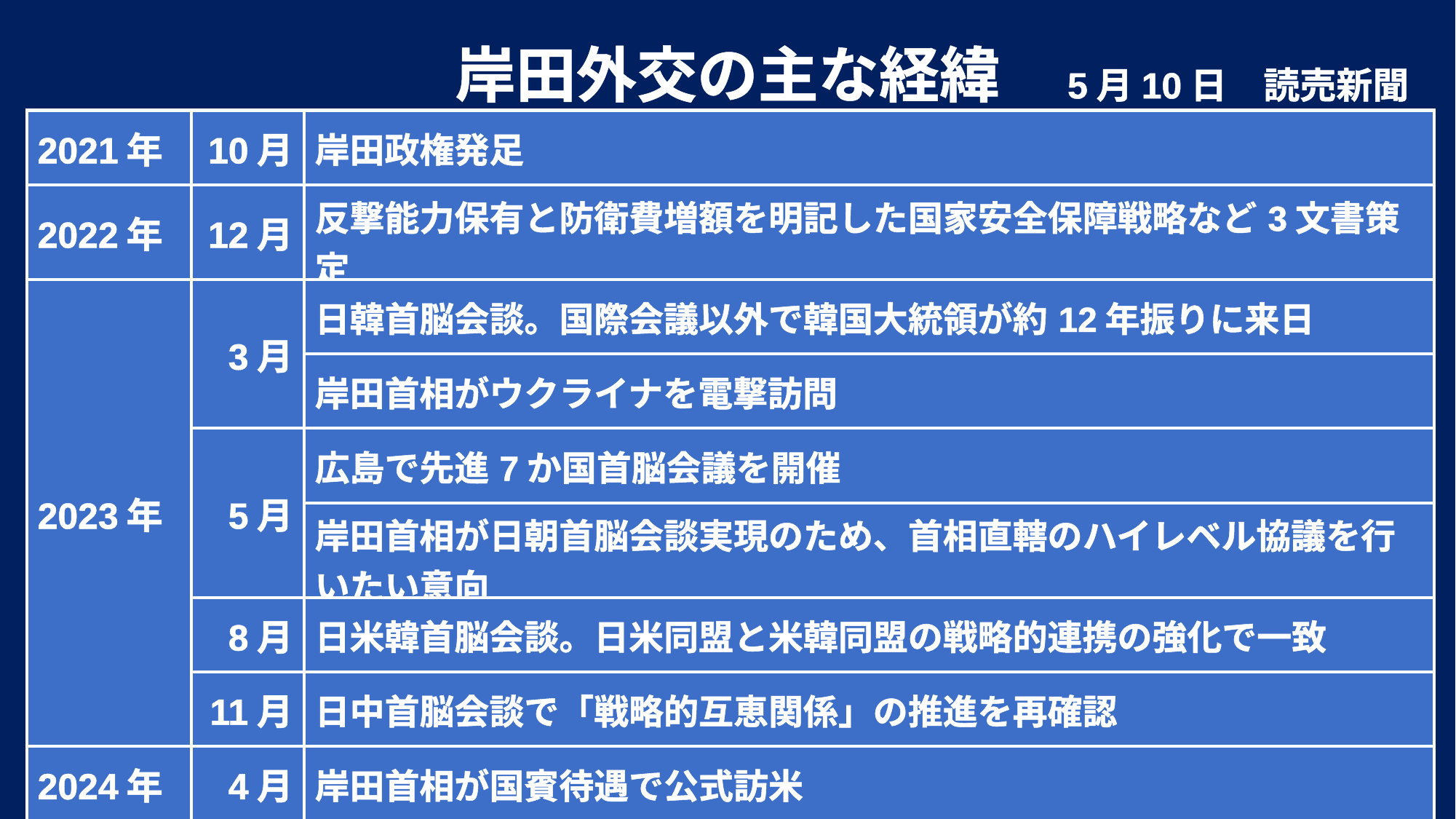

5月10日　読売新聞
岸田外交の主な経緯
| 2021年 | 10月 | 岸田政権発足 |
| --- | --- | --- |
| 2022年 | 12月 | 反撃能力保有と防衛費増額を明記した国家安全保障戦略など3文書策定 |
| 2023年 | 3月 | 日韓首脳会談。国際会議以外で韓国大統領が約12年振りに来日 |
|  |  | 岸田首相がウクライナを電撃訪問 |
|  | 5月 | 広島で先進7か国首脳会議を開催 |
|  |  | 岸田首相が日朝首脳会談実現のため、首相直轄のハイレベル協議を行いたい意向 |
|  | 8月 | 日米韓首脳会談。日米同盟と米韓同盟の戦略的連携の強化で一致 |
|  | 11月 | 日中首脳会談で「戦略的互恵関係」の推進を再確認 |
| 2024年 | 4月 | 岸田首相が国賓待遇で公式訪米 |